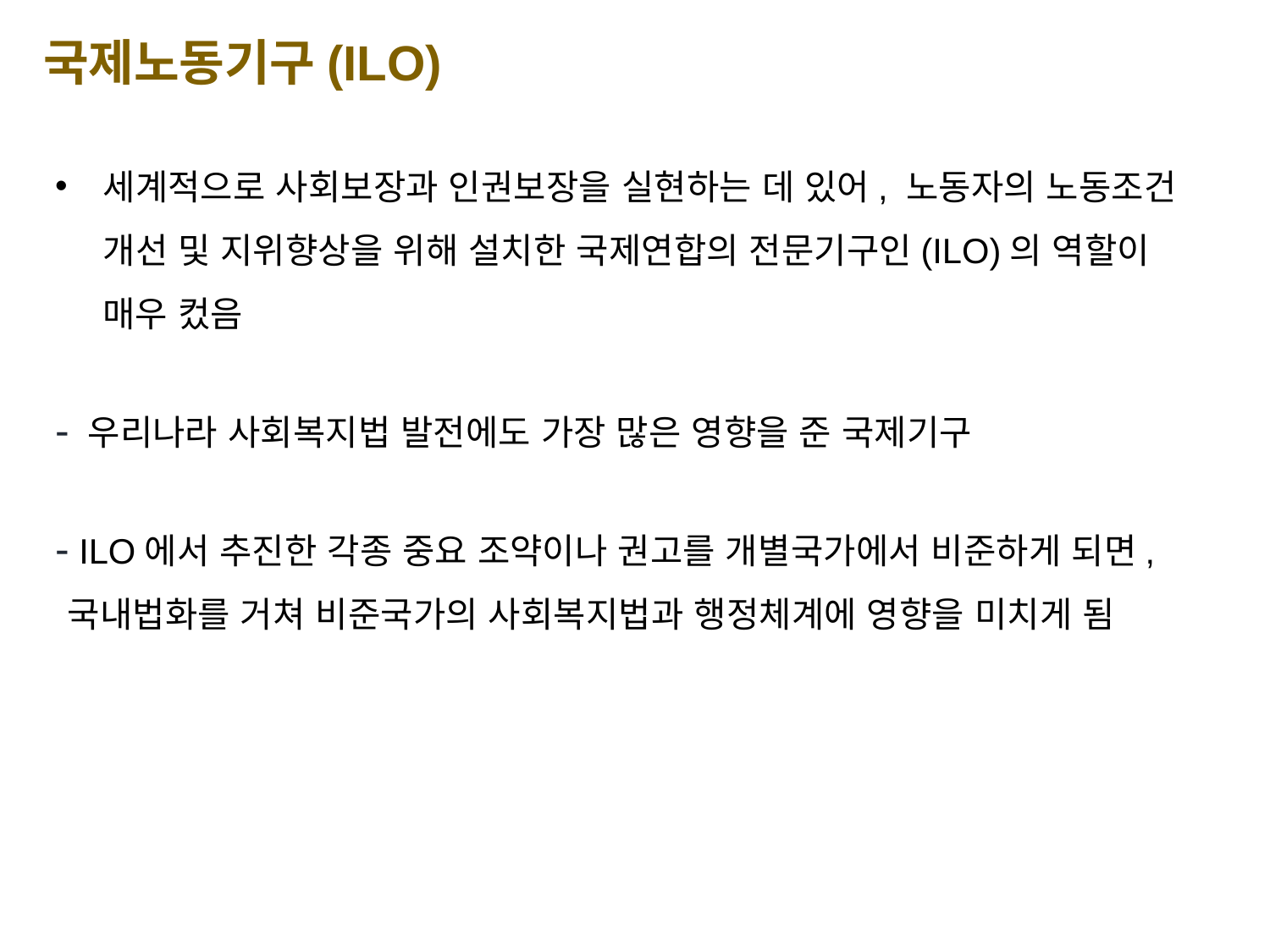

국제노동기구(ILO)
세계적으로 사회보장과 인권보장을 실현하는 데 있어, 노동자의 노동조건 개선 및 지위향상을 위해 설치한 국제연합의 전문기구인(ILO)의 역할이 매우 컸음

 우리나라 사회복지법 발전에도 가장 많은 영향을 준 국제기구

 ILO에서 추진한 각종 중요 조약이나 권고를 개별국가에서 비준하게 되면, 국내법화를 거쳐 비준국가의 사회복지법과 행정체계에 영향을 미치게 됨